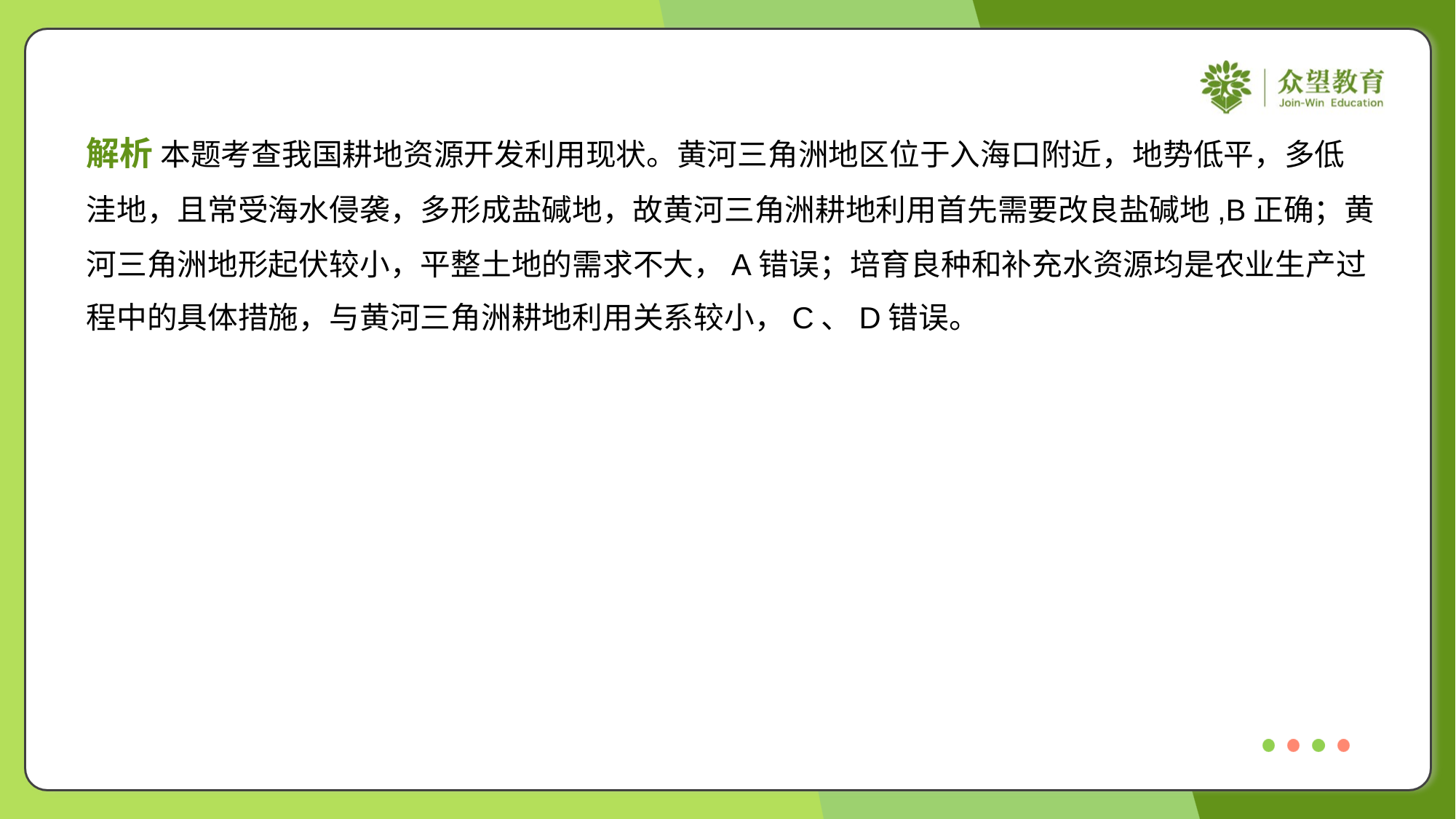

解析 本题考查我国耕地资源开发利用现状。黄河三角洲地区位于入海口附近，地势低平，多低
洼地，且常受海水侵袭，多形成盐碱地，故黄河三角洲耕地利用首先需要改良盐碱地,B正确；黄
河三角洲地形起伏较小，平整土地的需求不大，A错误；培育良种和补充水资源均是农业生产过
程中的具体措施，与黄河三角洲耕地利用关系较小，C、D错误。